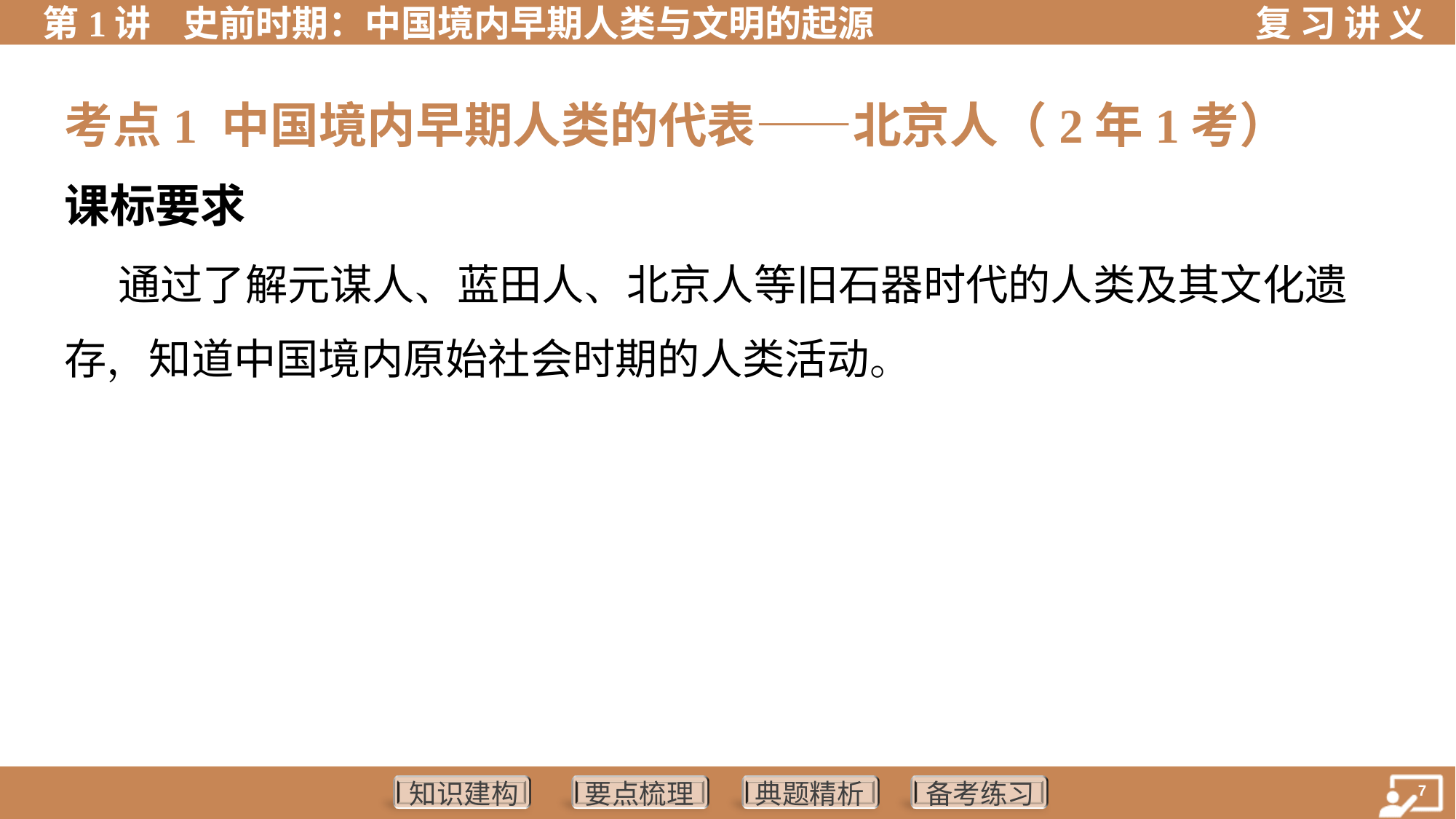

考点1 中国境内早期人类的代表——北京人（2年1考）
课标要求
    通过了解元谋人、蓝田人、北京人等旧石器时代的人类及其文化遗
存，知道中国境内原始社会时期的人类活动。